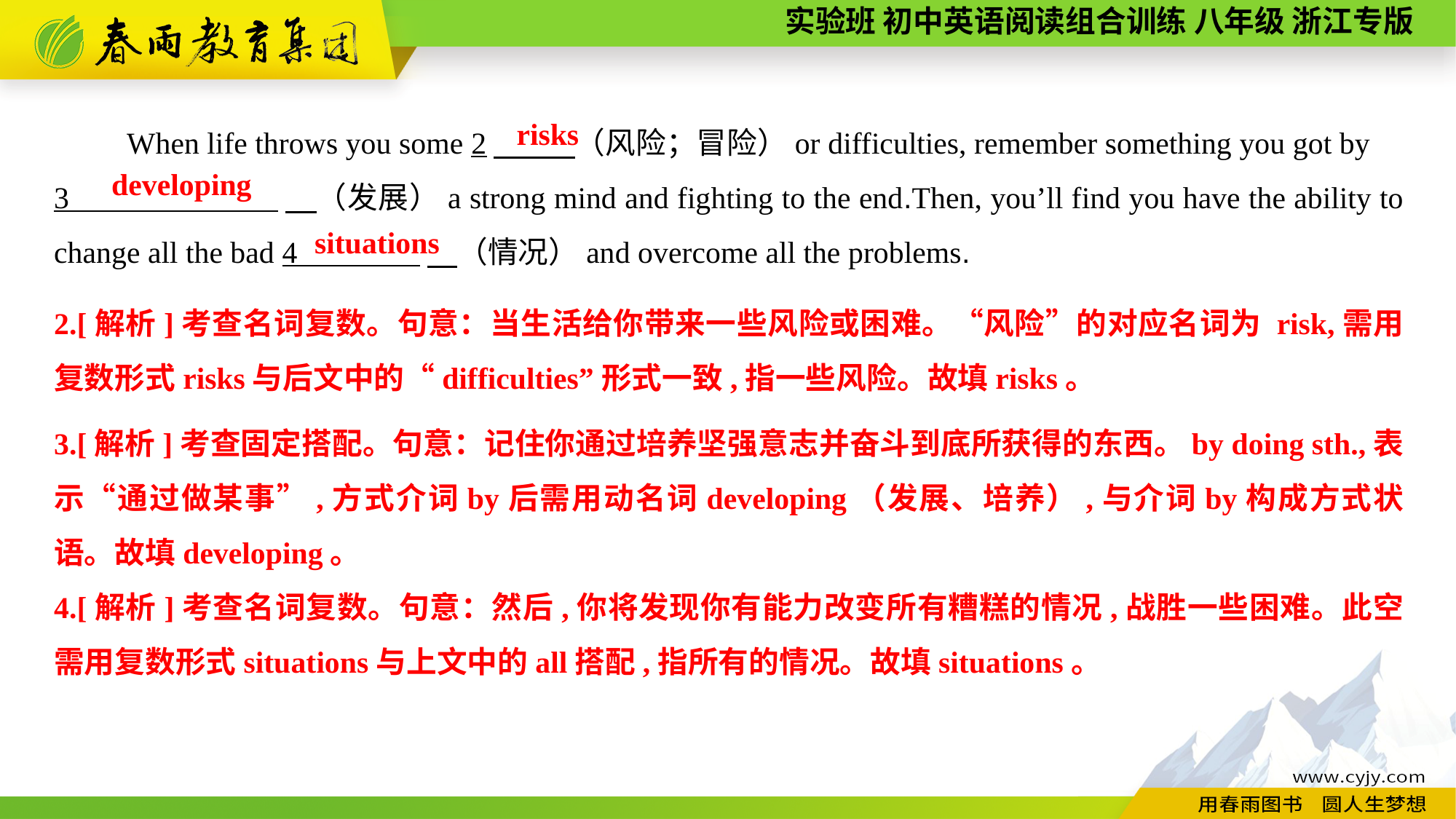

When life throws you some 2　   　（风险；冒险）or difficulties, remember something you got by
3                         　（发展）a strong mind and fighting to the end.Then, you’ll find you have the ability to change all the bad 4                　（情况）and overcome all the problems.
risks
developing
situations
2.[解析]考查名词复数。句意：当生活给你带来一些风险或困难。“风险”的对应名词为 risk,需用复数形式risks与后文中的“difficulties”形式一致,指一些风险。故填risks。
3.[解析]考查固定搭配。句意：记住你通过培养坚强意志并奋斗到底所获得的东西。by doing sth.,表示“通过做某事”,方式介词by后需用动名词developing（发展、培养）,与介词by构成方式状语。故填developing。
4.[解析]考查名词复数。句意：然后,你将发现你有能力改变所有糟糕的情况,战胜一些困难。此空需用复数形式situations与上文中的all搭配,指所有的情况。故填situations。